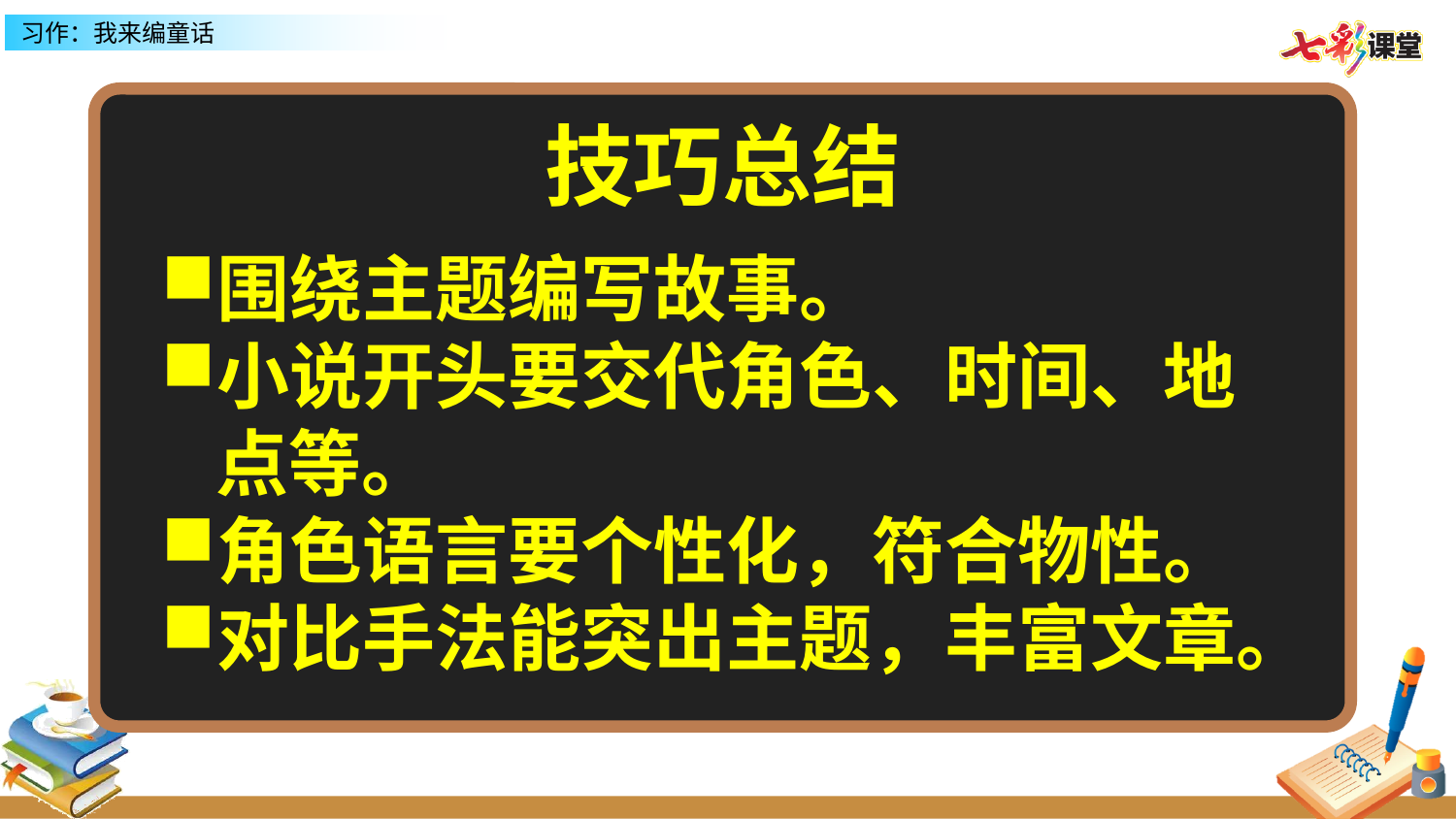

技巧总结
围绕主题编写故事。
小说开头要交代角色、时间、地点等。
角色语言要个性化，符合物性。
对比手法能突出主题，丰富文章。